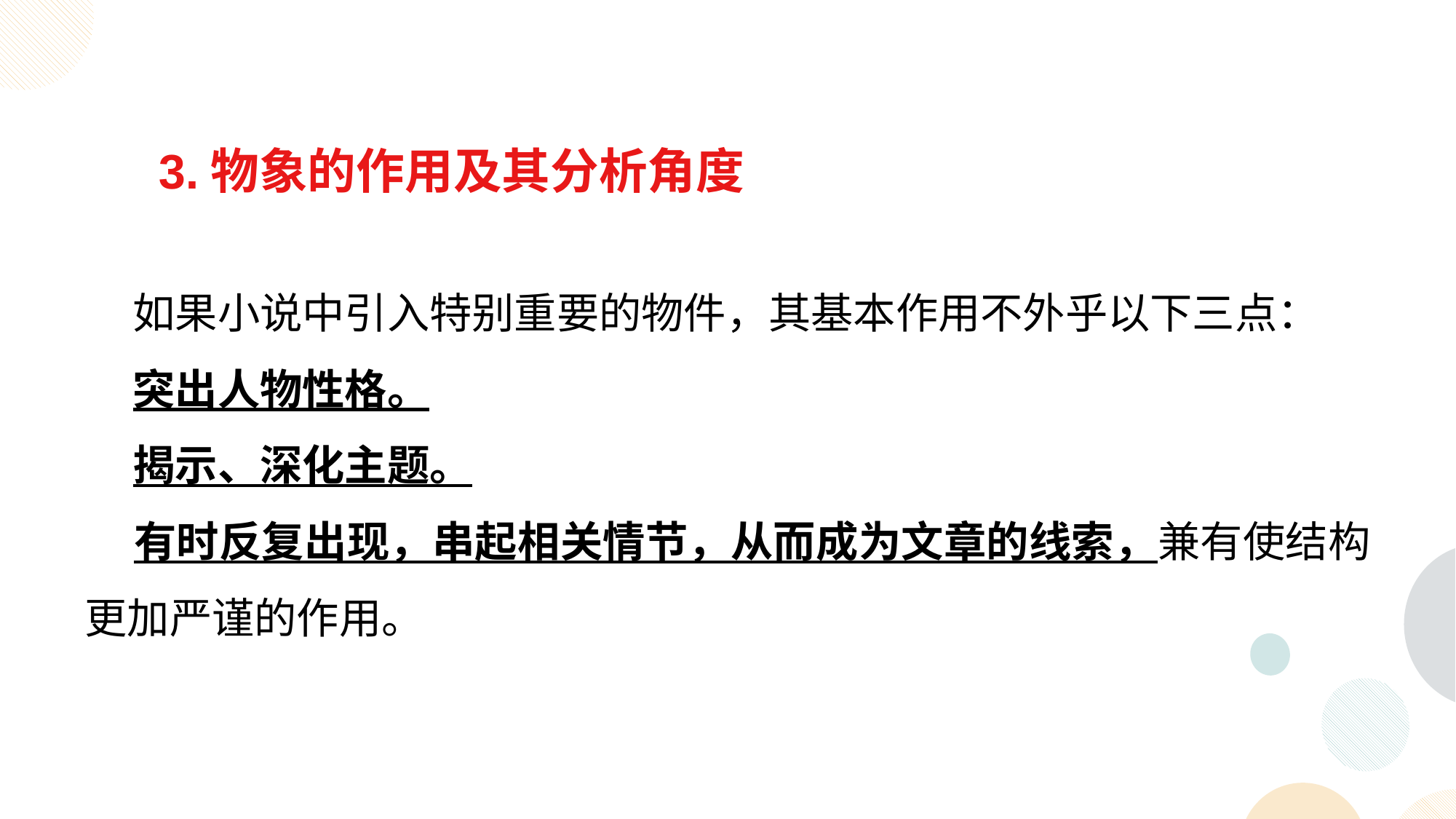

3.物象的作用及其分析角度
    如果小说中引入特别重要的物件，其基本作用不外乎以下三点：
    突出人物性格。
    揭示、深化主题。
    有时反复出现，串起相关情节，从而成为文章的线索，兼有使结构更加严谨的作用。